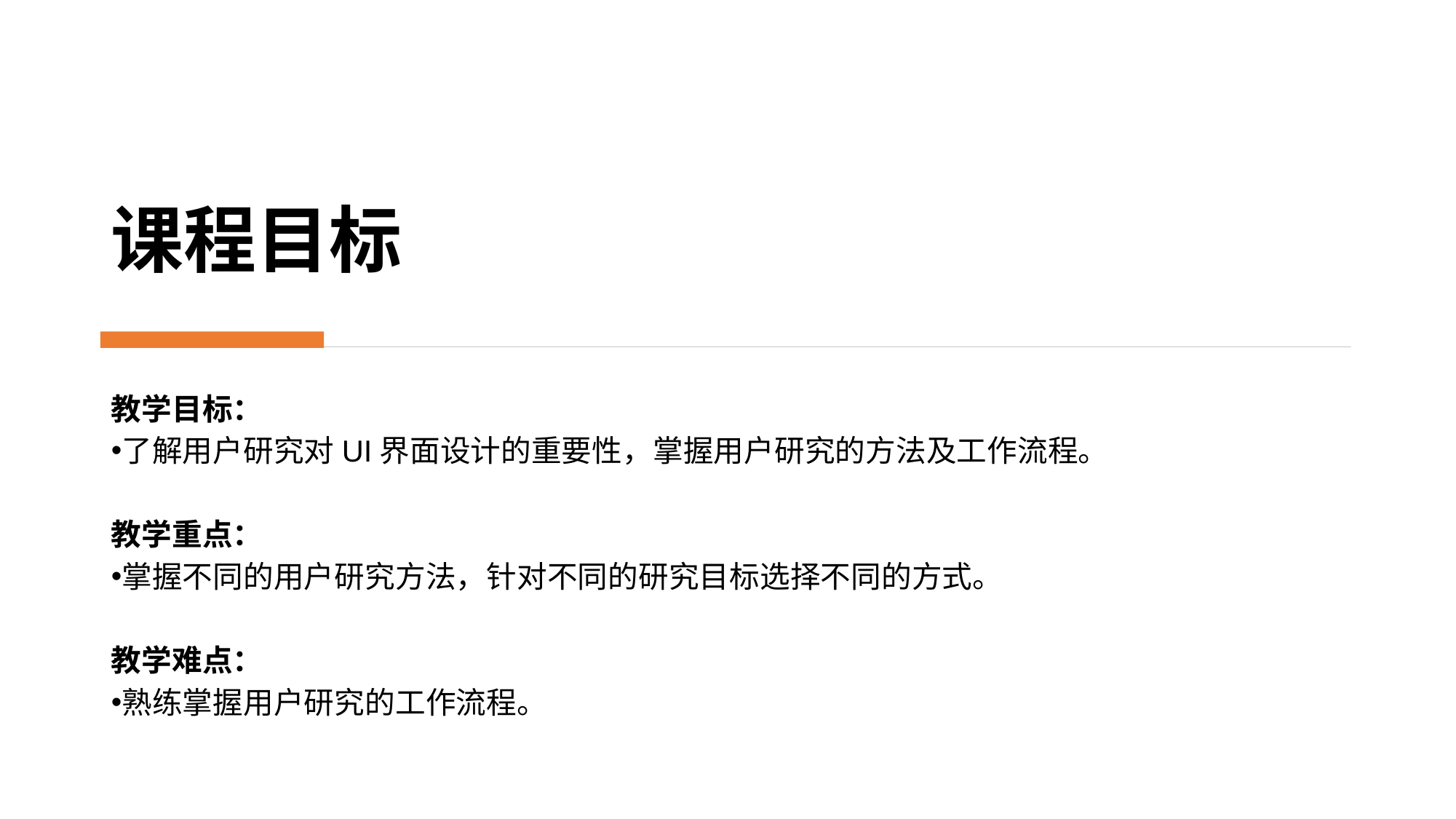

课程目标

教学目标：
了解用户研究对UI界面设计的重要性，掌握用户研究的方法及工作流程。

教学重点：
掌握不同的用户研究方法，针对不同的研究目标选择不同的方式。

教学难点：
熟练掌握用户研究的工作流程。